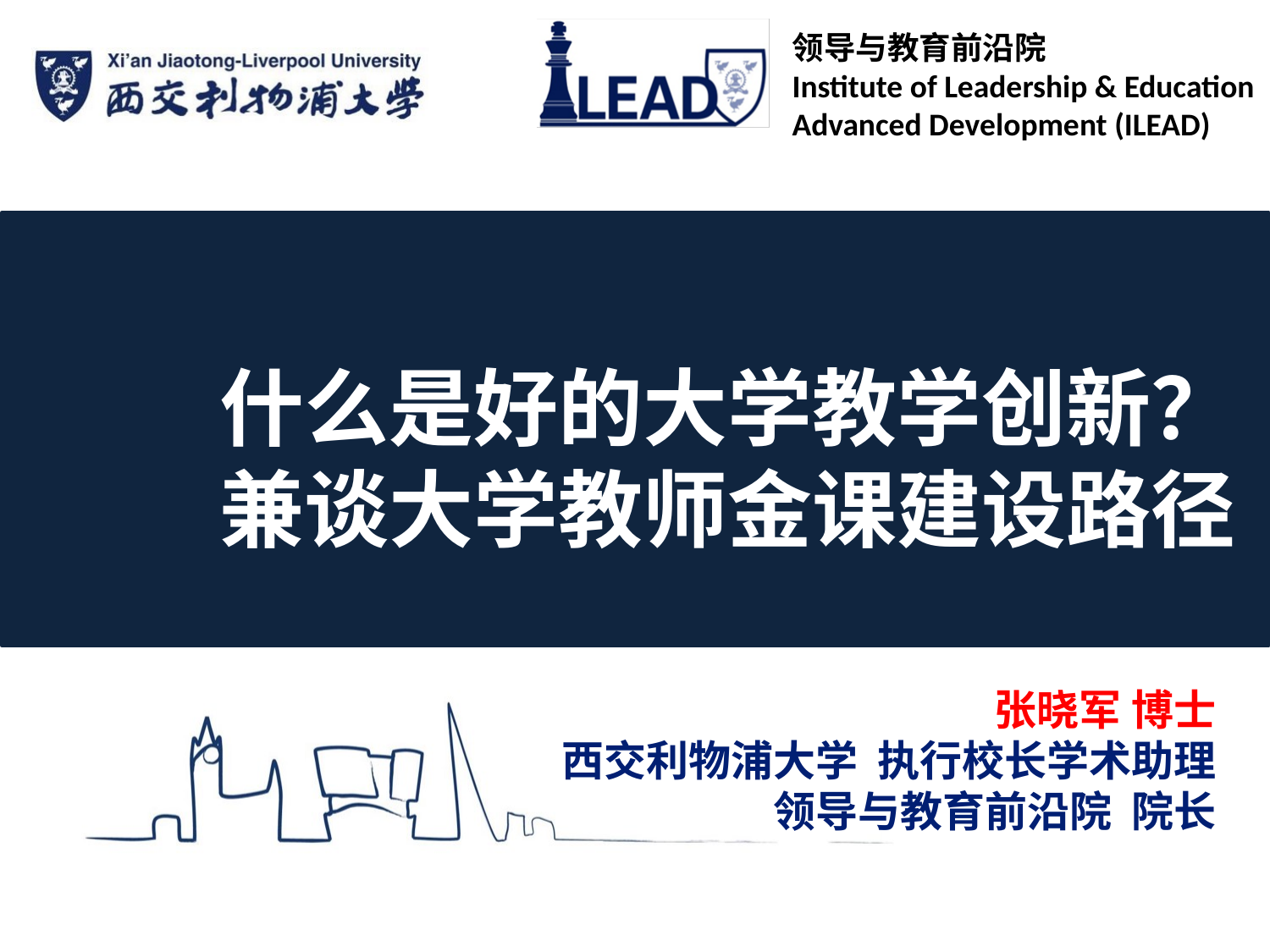

领导与教育前沿院
Institute of Leadership & Education
Advanced Development (ILEAD)
什么是好的大学教学创新？
兼谈大学教师金课建设路径
张晓军 博士
西交利物浦大学  执行校长学术助理
领导与教育前沿院  院长